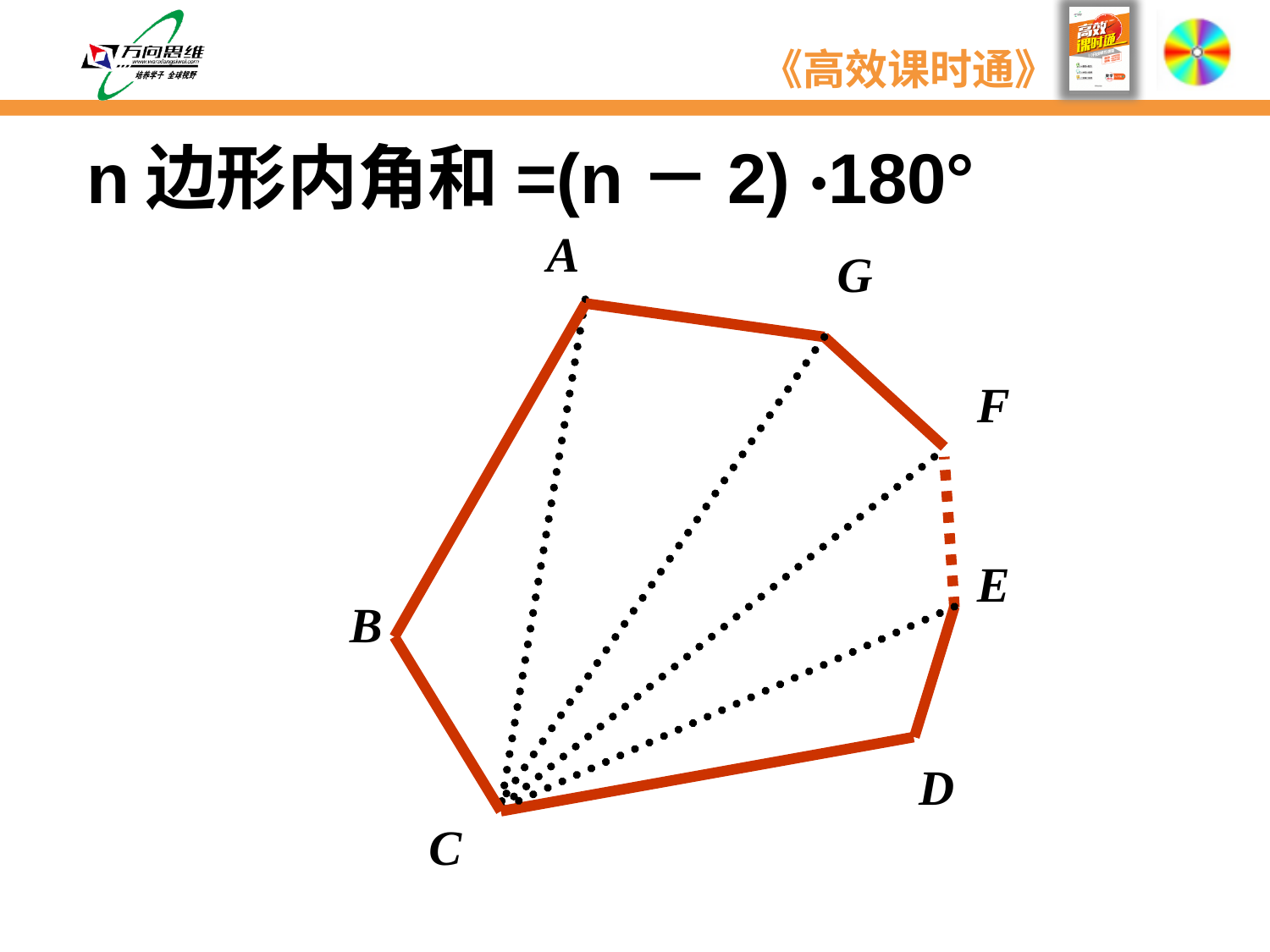

n边形内角和=(n－2) ·180°
    A
G

F

E
B

D
C